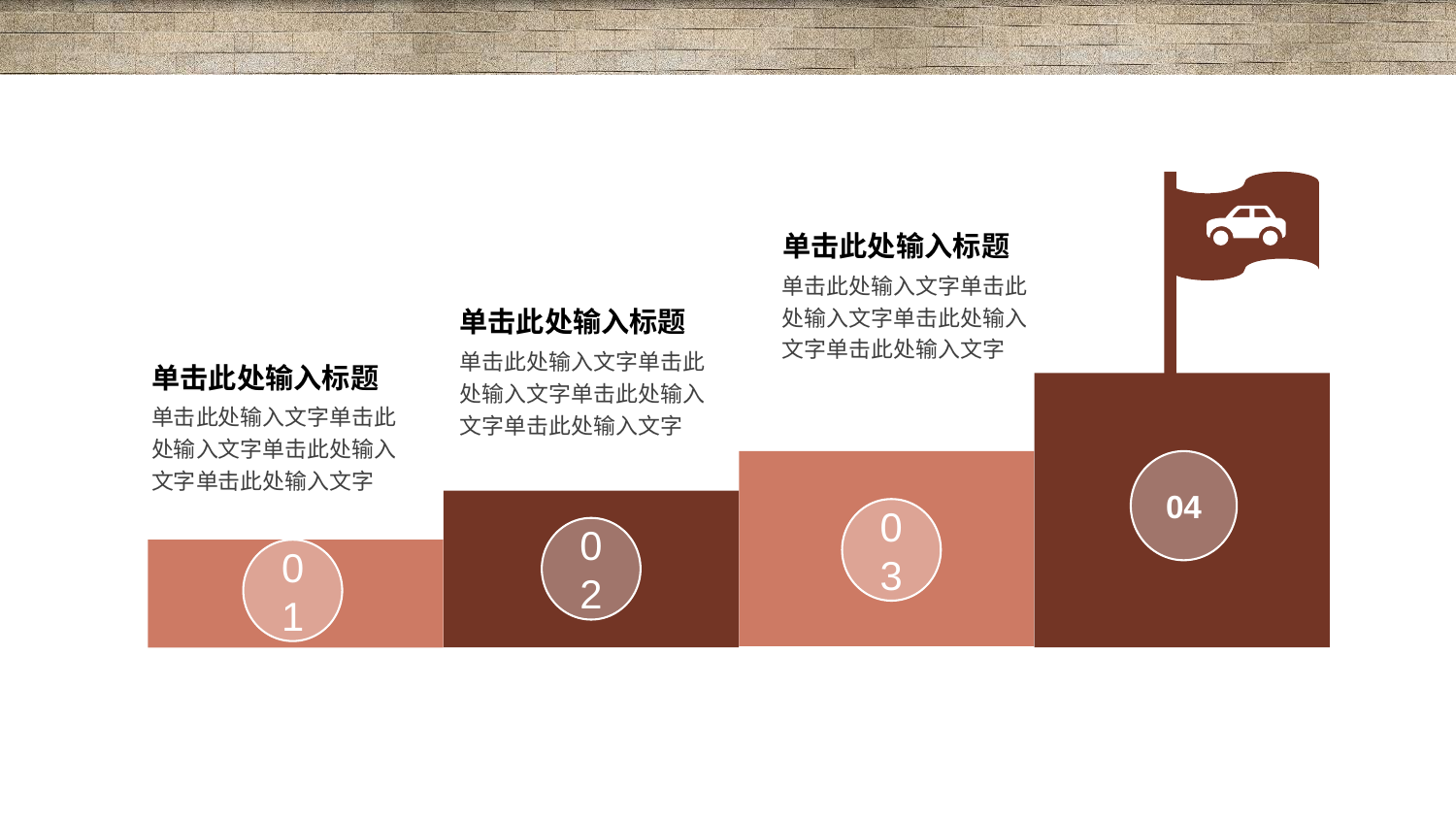

#

单击此处输入标题
单击此处输入文字单击此处输入文字单击此处输入文字单击此处输入文字
单击此处输入标题
单击此处输入文字单击此处输入文字单击此处输入文字单击此处输入文字
单击此处输入标题
单击此处输入文字单击此处输入文字单击此处输入文字单击此处输入文字

04

03

02

01